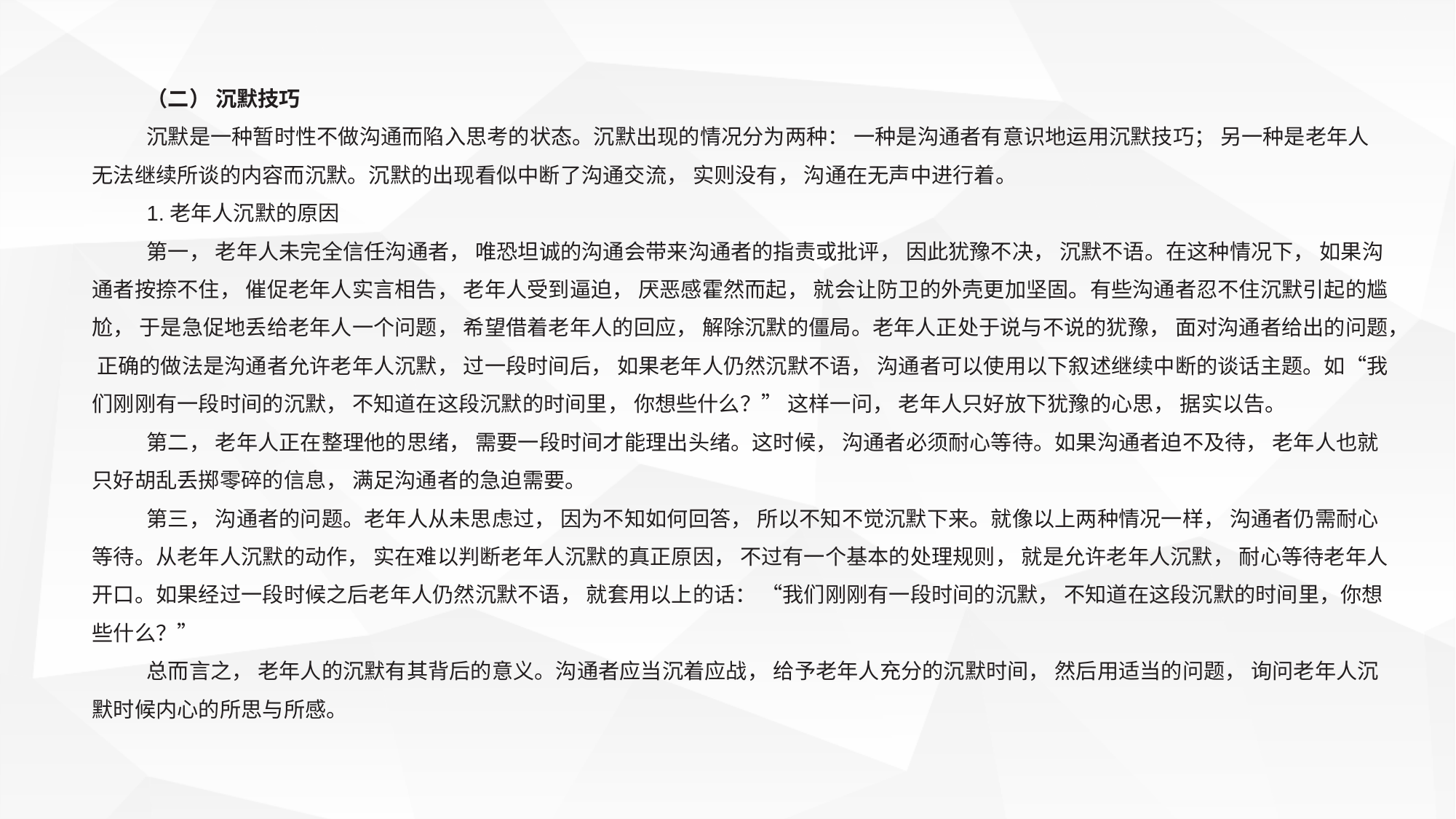

（二） 沉默技巧
沉默是一种暂时性不做沟通而陷入思考的状态。沉默出现的情况分为两种： 一种是沟通者有意识地运用沉默技巧； 另一种是老年人无法继续所谈的内容而沉默。沉默的出现看似中断了沟通交流， 实则没有， 沟通在无声中进行着。
1.老年人沉默的原因
第一， 老年人未完全信任沟通者， 唯恐坦诚的沟通会带来沟通者的指责或批评， 因此犹豫不决， 沉默不语。在这种情况下， 如果沟通者按捺不住， 催促老年人实言相告， 老年人受到逼迫， 厌恶感霍然而起， 就会让防卫的外壳更加坚固。有些沟通者忍不住沉默引起的尴尬， 于是急促地丢给老年人一个问题， 希望借着老年人的回应， 解除沉默的僵局。老年人正处于说与不说的犹豫， 面对沟通者给出的问题， 正确的做法是沟通者允许老年人沉默， 过一段时间后， 如果老年人仍然沉默不语， 沟通者可以使用以下叙述继续中断的谈话主题。如“我们刚刚有一段时间的沉默， 不知道在这段沉默的时间里， 你想些什么？” 这样一问， 老年人只好放下犹豫的心思， 据实以告。
第二， 老年人正在整理他的思绪， 需要一段时间才能理出头绪。这时候， 沟通者必须耐心等待。如果沟通者迫不及待， 老年人也就只好胡乱丢掷零碎的信息， 满足沟通者的急迫需要。
第三， 沟通者的问题。老年人从未思虑过， 因为不知如何回答， 所以不知不觉沉默下来。就像以上两种情况一样， 沟通者仍需耐心等待。从老年人沉默的动作， 实在难以判断老年人沉默的真正原因， 不过有一个基本的处理规则， 就是允许老年人沉默， 耐心等待老年人开口。如果经过一段时候之后老年人仍然沉默不语， 就套用以上的话： “我们刚刚有一段时间的沉默， 不知道在这段沉默的时间里，你想些什么？”
总而言之， 老年人的沉默有其背后的意义。沟通者应当沉着应战， 给予老年人充分的沉默时间， 然后用适当的问题， 询问老年人沉默时候内心的所思与所感。